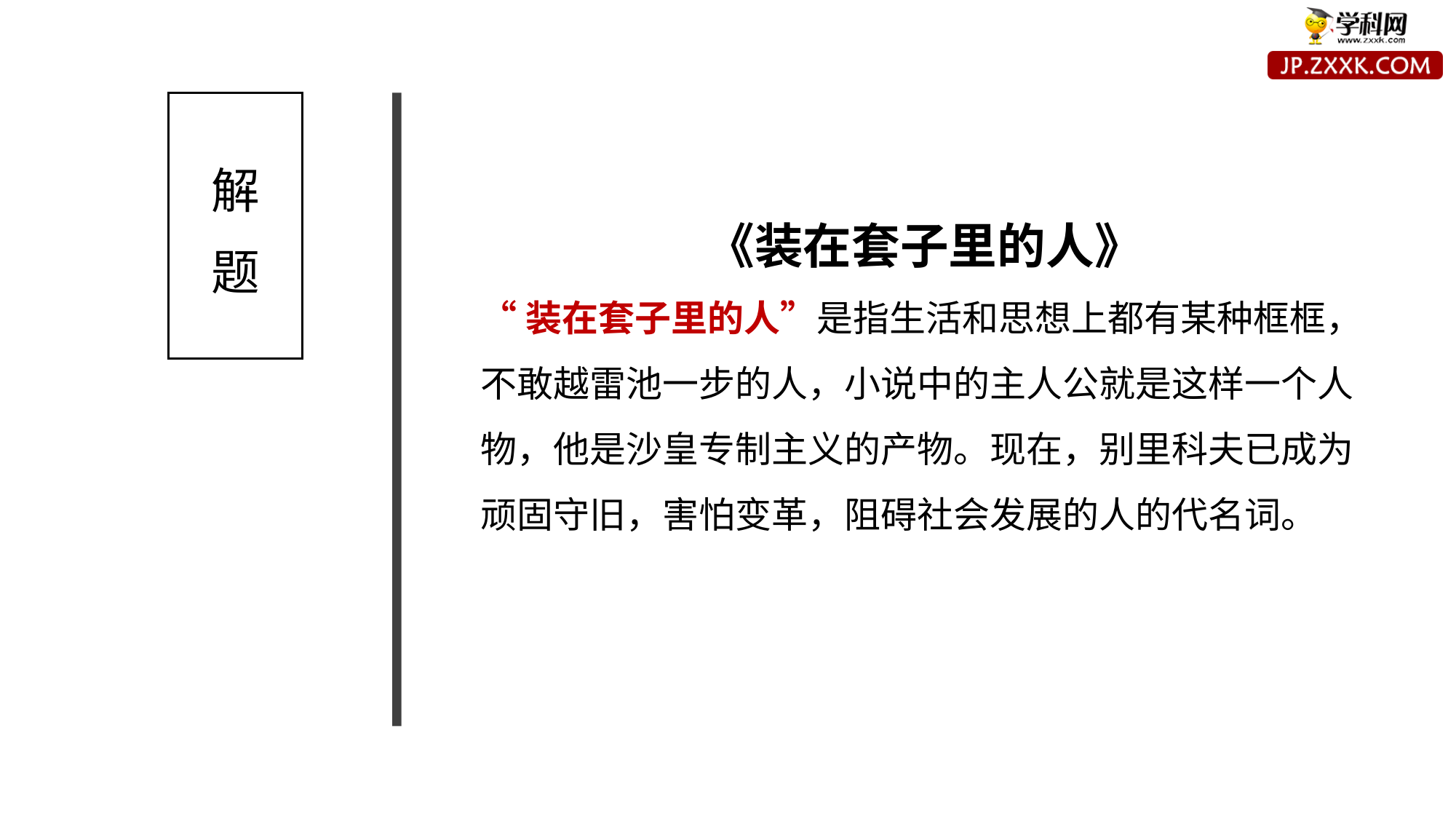

解题
《装在套子里的人》
“装在套子里的人”是指生活和思想上都有某种框框，不敢越雷池一步的人，小说中的主人公就是这样一个人物，他是沙皇专制主义的产物。现在，别里科夫已成为顽固守旧，害怕变革，阻碍社会发展的人的代名词。